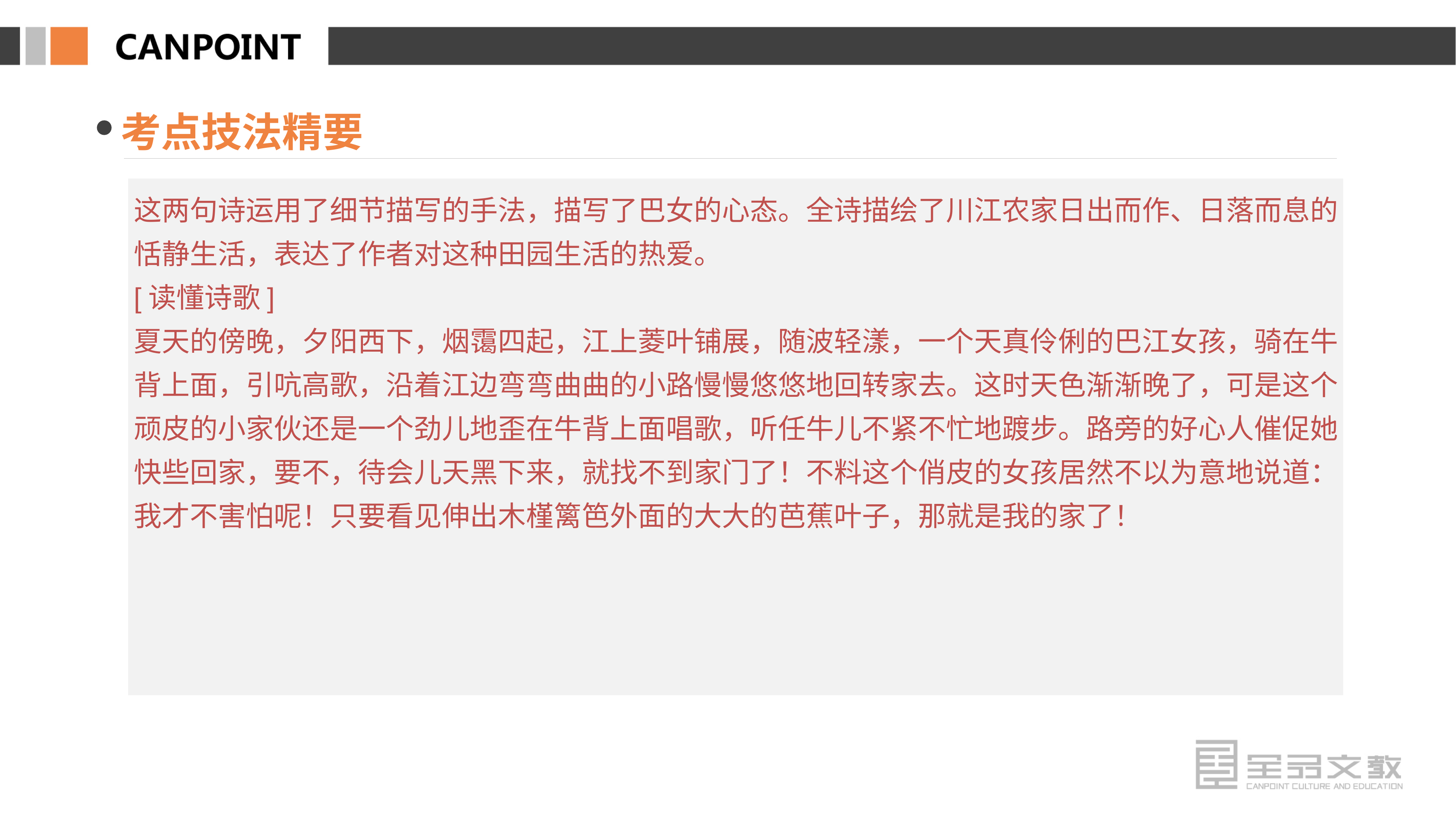

考点技法精要

这两句诗运用了细节描写的手法，描写了巴女的心态。全诗描绘了川江农家日出而作、日落而息的恬静生活，表达了作者对这种田园生活的热爱。
[读懂诗歌]
夏天的傍晚，夕阳西下，烟霭四起，江上菱叶铺展，随波轻漾，一个天真伶俐的巴江女孩，骑在牛背上面，引吭高歌，沿着江边弯弯曲曲的小路慢慢悠悠地回转家去。这时天色渐渐晚了，可是这个顽皮的小家伙还是一个劲儿地歪在牛背上面唱歌，听任牛儿不紧不忙地踱步。路旁的好心人催促她快些回家，要不，待会儿天黑下来，就找不到家门了！不料这个俏皮的女孩居然不以为意地说道：我才不害怕呢！只要看见伸出木槿篱笆外面的大大的芭蕉叶子，那就是我的家了！